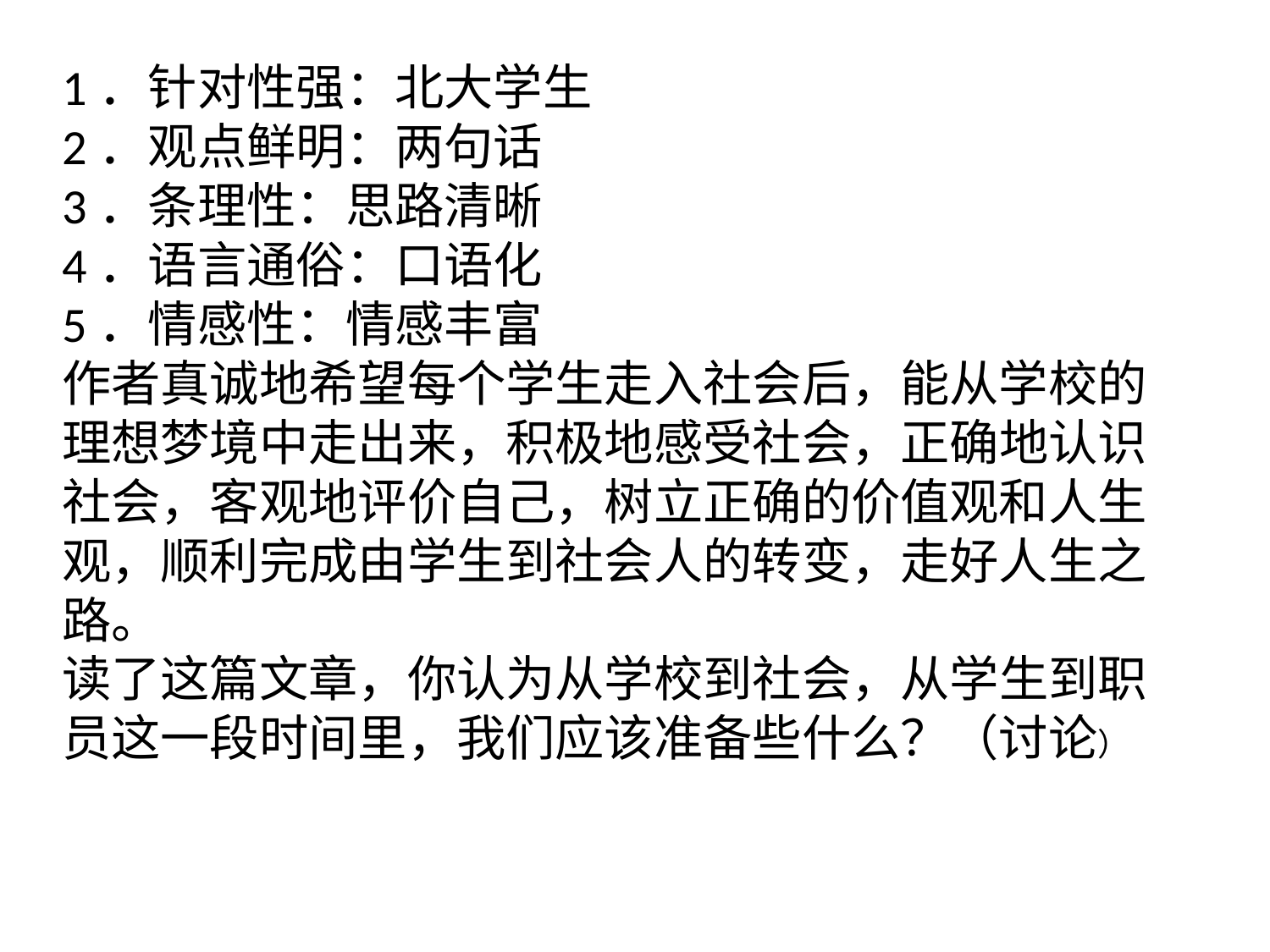

1．针对性强：北大学生
2．观点鲜明：两句话
3．条理性：思路清晰
4．语言通俗：口语化
5．情感性：情感丰富
作者真诚地希望每个学生走入社会后，能从学校的理想梦境中走出来，积极地感受社会，正确地认识社会，客观地评价自己，树立正确的价值观和人生观，顺利完成由学生到社会人的转变，走好人生之路。
读了这篇文章，你认为从学校到社会，从学生到职员这一段时间里，我们应该准备些什么？（讨论）